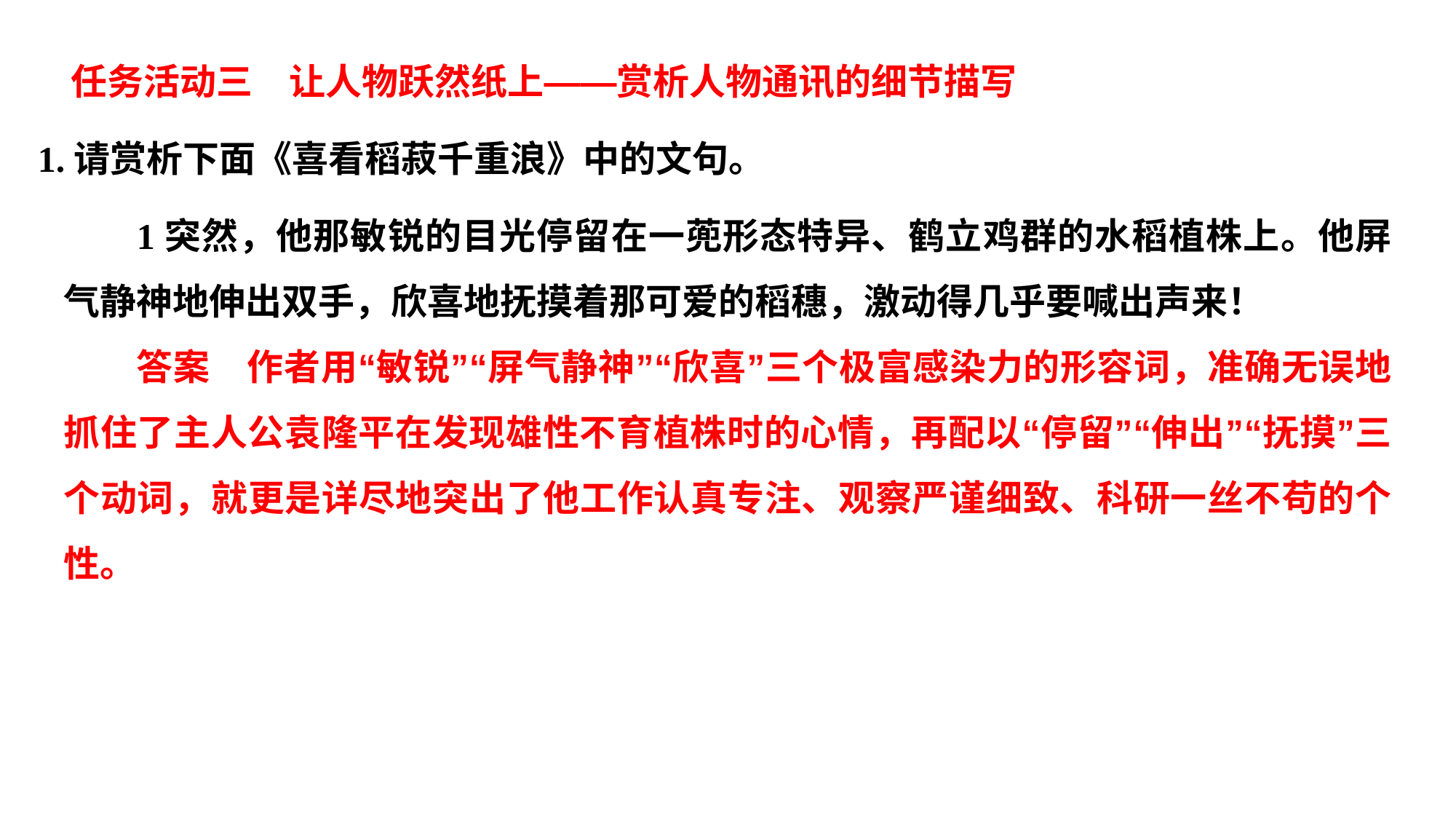

任务活动三　让人物跃然纸上——赏析人物通讯的细节描写
1.请赏析下面《喜看稻菽千重浪》中的文句。
1突然，他那敏锐的目光停留在一蔸形态特异、鹤立鸡群的水稻植株上。他屏气静神地伸出双手，欣喜地抚摸着那可爱的稻穗，激动得几乎要喊出声来！
答案　作者用“敏锐”“屏气静神”“欣喜”三个极富感染力的形容词，准确无误地抓住了主人公袁隆平在发现雄性不育植株时的心情，再配以“停留”“伸出”“抚摸”三个动词，就更是详尽地突出了他工作认真专注、观察严谨细致、科研一丝不苟的个性。